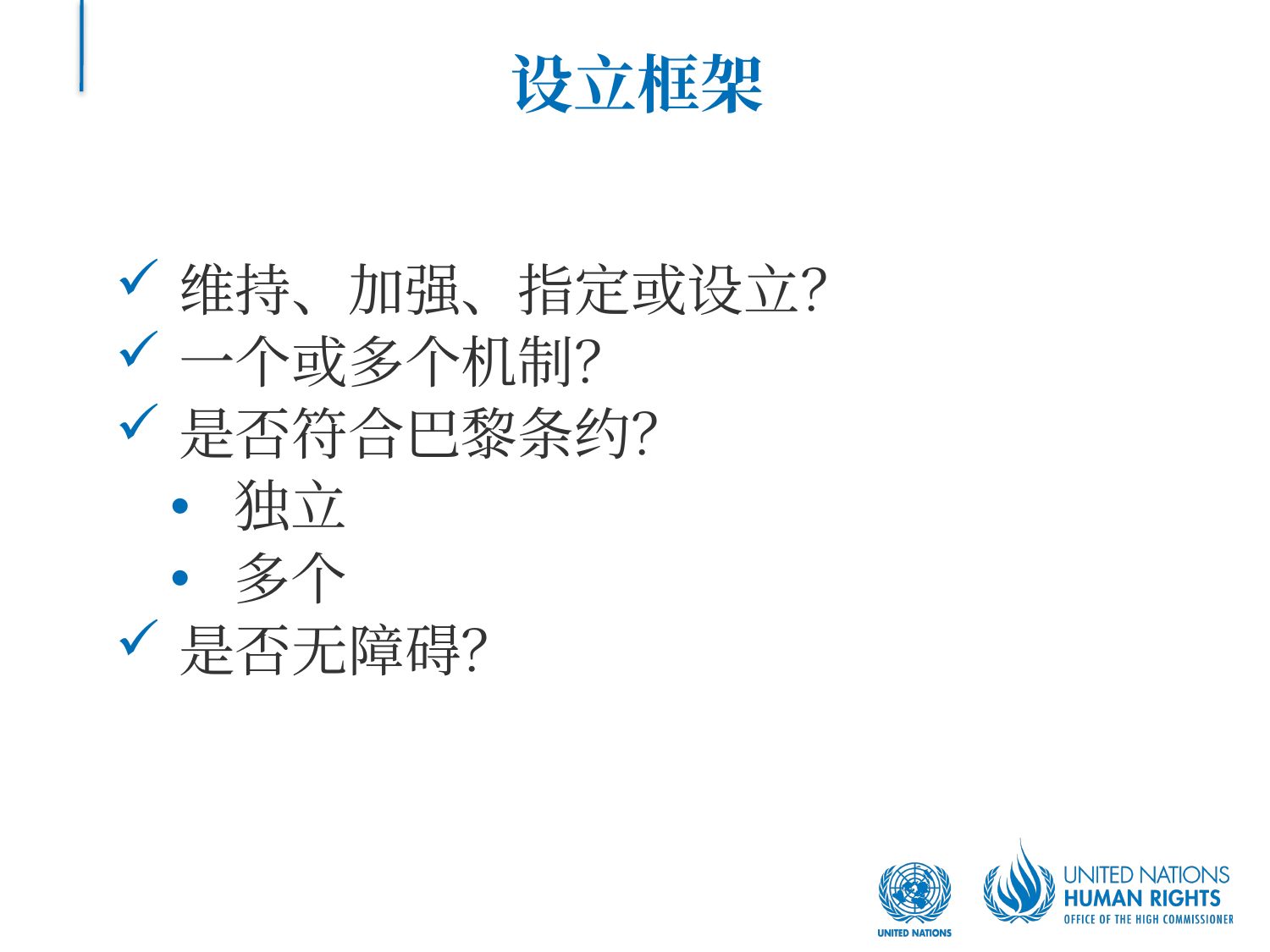

# 设立框架

维持、加强、指定或设立？
一个或多个机制？
是否符合巴黎条约？
独立
多个
是否无障碍？